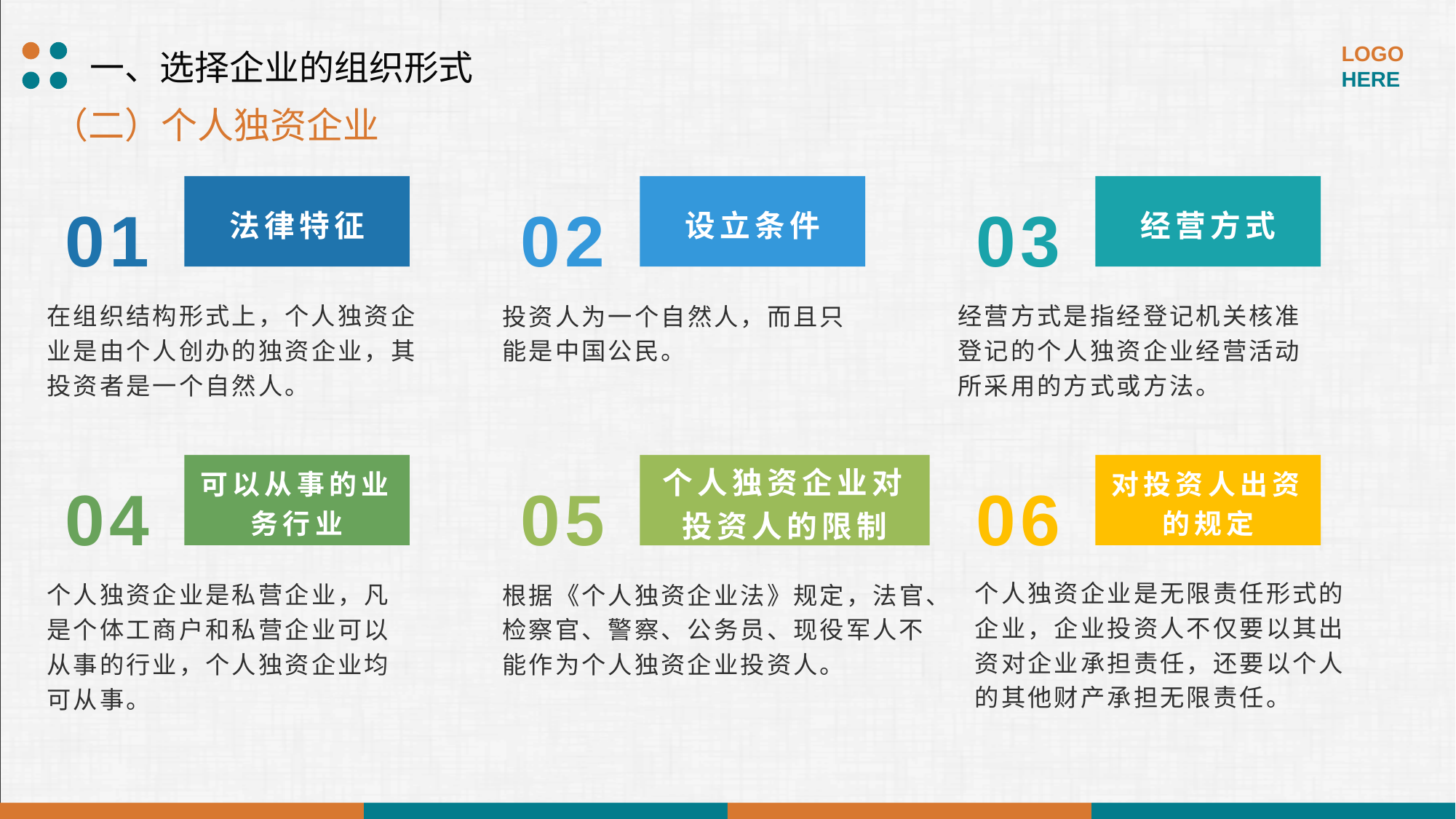

一、选择企业的组织形式
（二）个人独资企业
01
02
03
法律特征
设立条件
经营方式
在组织结构形式上，个人独资企业是由个人创办的独资企业，其投资者是一个自然人。
经营方式是指经登记机关核准登记的个人独资企业经营活动所采用的方式或方法。
投资人为一个自然人，而且只能是中国公民。
04
05
06
可以从事的业务行业
对投资人出资的规定
个人独资企业对投资人的限制
个人独资企业是无限责任形式的企业，企业投资人不仅要以其出资对企业承担责任，还要以个人的其他财产承担无限责任。
个人独资企业是私营企业，凡是个体工商户和私营企业可以从事的行业，个人独资企业均可从事。
根据《个人独资企业法》规定，法官、检察官、警察、公务员、现役军人不能作为个人独资企业投资人。